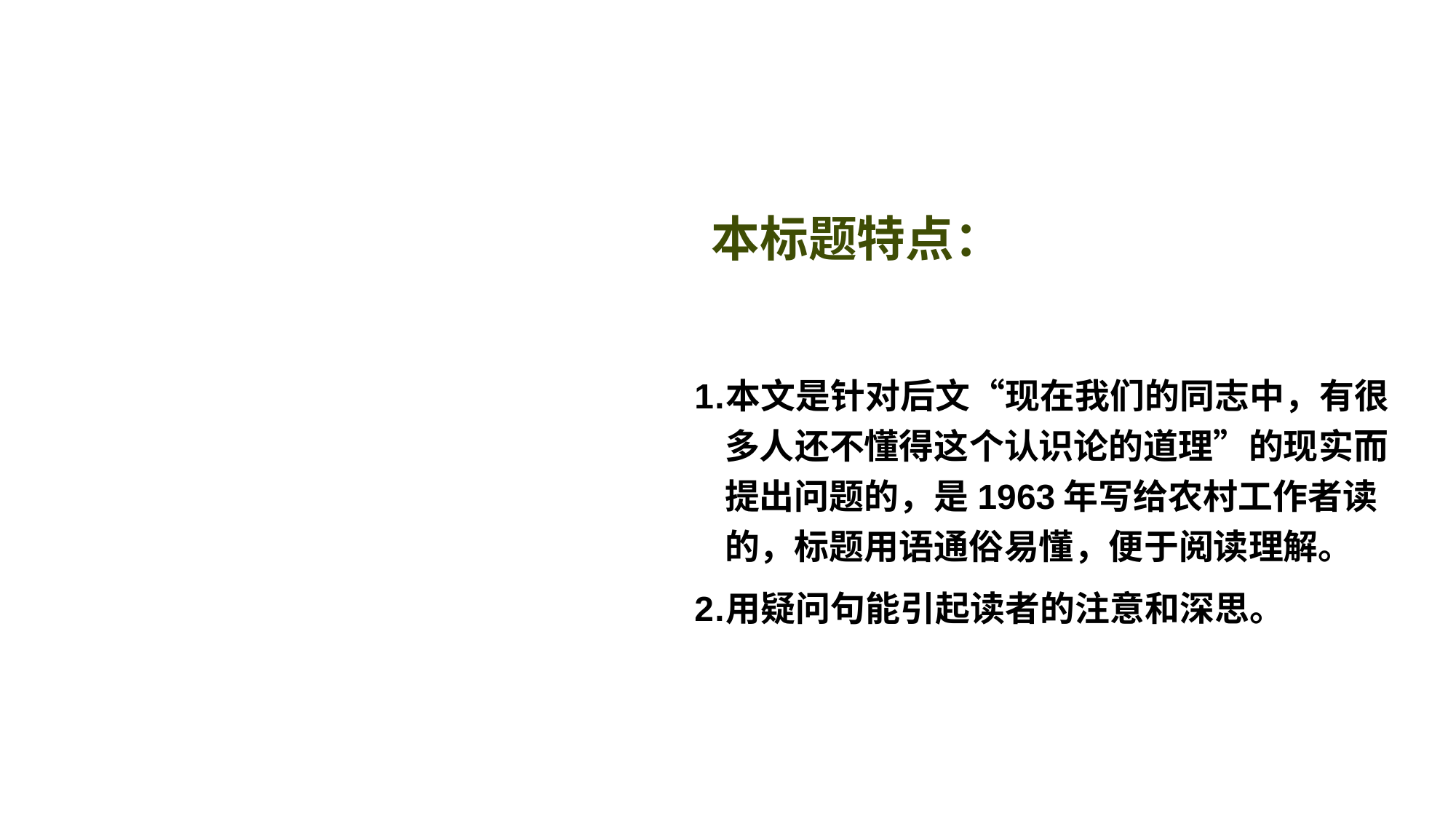

本标题特点：
本文是针对后文“现在我们的同志中，有很多人还不懂得这个认识论的道理”的现实而提出问题的，是1963年写给农村工作者读的，标题用语通俗易懂，便于阅读理解。
用疑问句能引起读者的注意和深思。